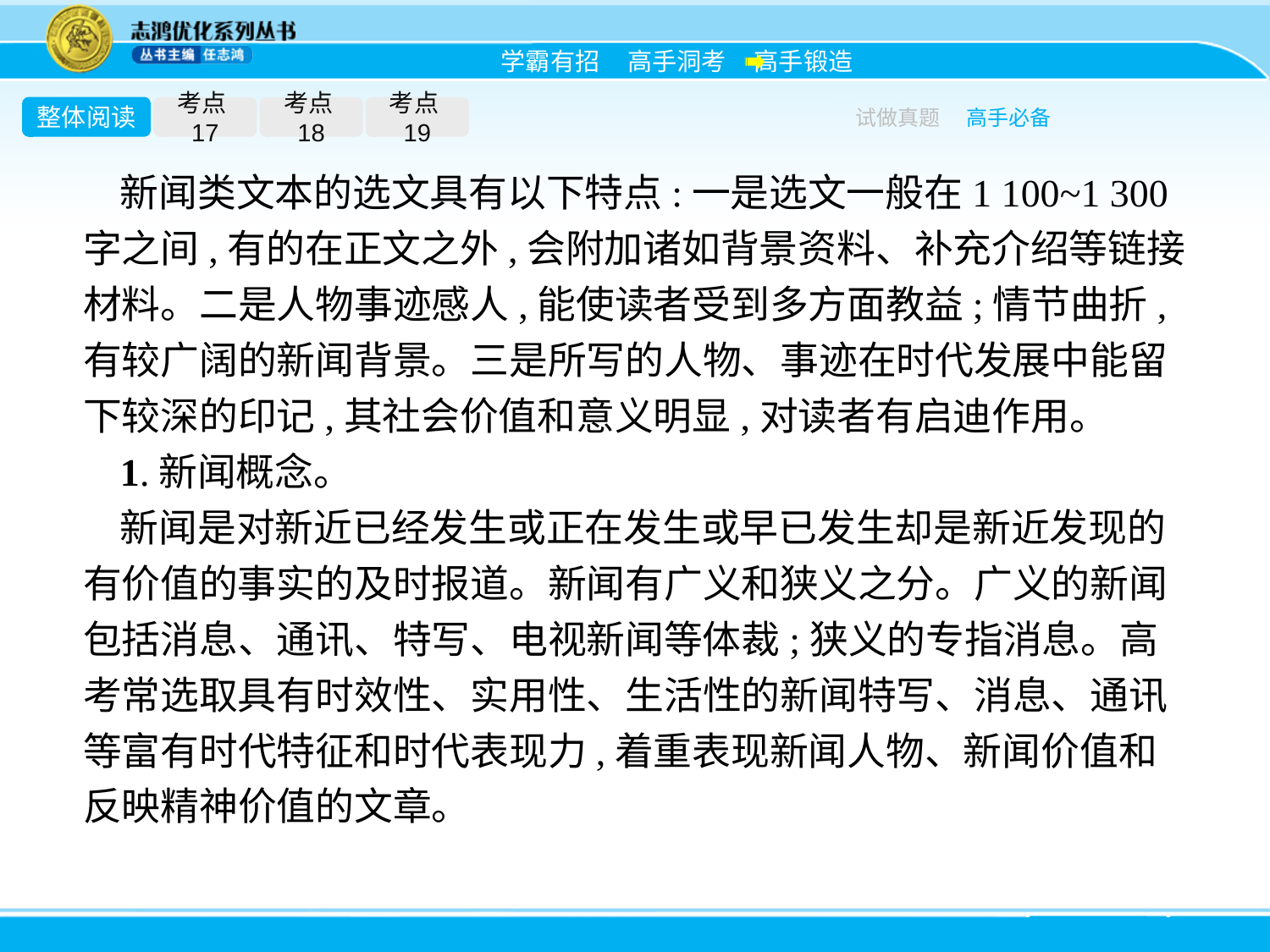

整体阅读
考点17
考点18
考点19
试做真题
高手必备
新闻类文本的选文具有以下特点:一是选文一般在1 100~1 300字之间,有的在正文之外,会附加诸如背景资料、补充介绍等链接材料。二是人物事迹感人,能使读者受到多方面教益;情节曲折,有较广阔的新闻背景。三是所写的人物、事迹在时代发展中能留下较深的印记,其社会价值和意义明显,对读者有启迪作用。
1.新闻概念。
新闻是对新近已经发生或正在发生或早已发生却是新近发现的有价值的事实的及时报道。新闻有广义和狭义之分。广义的新闻包括消息、通讯、特写、电视新闻等体裁;狭义的专指消息。高考常选取具有时效性、实用性、生活性的新闻特写、消息、通讯等富有时代特征和时代表现力,着重表现新闻人物、新闻价值和反映精神价值的文章。